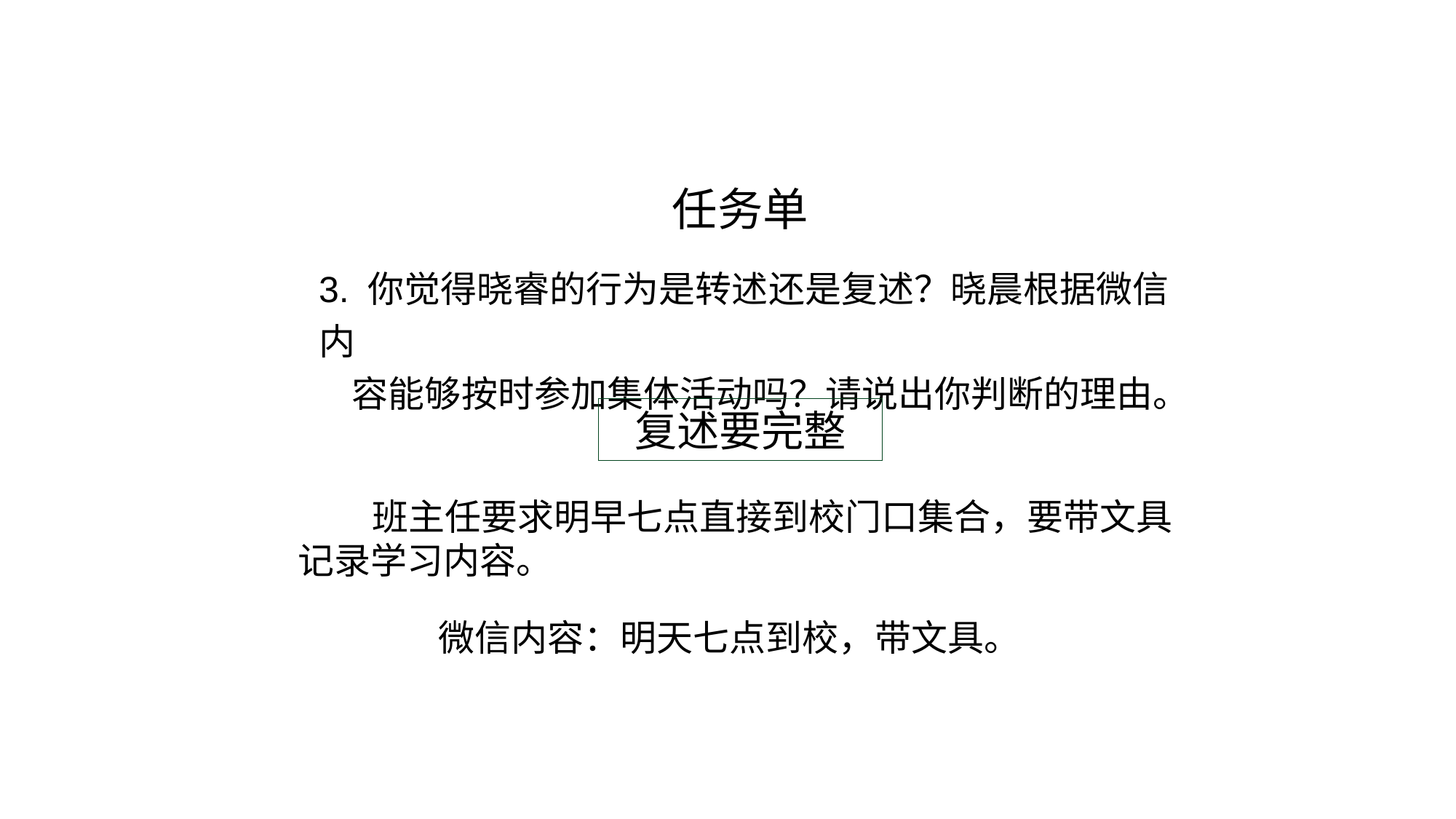

# 任务单
3. 你觉得晓睿的行为是转述还是复述？晓晨根据微信内
   容能够按时参加集体活动吗？请说出你判断的理由。
复述要完整
        班主任要求明早七点直接到校门口集合，要带文具记录学习内容。
微信内容：明天七点到校，带文具。